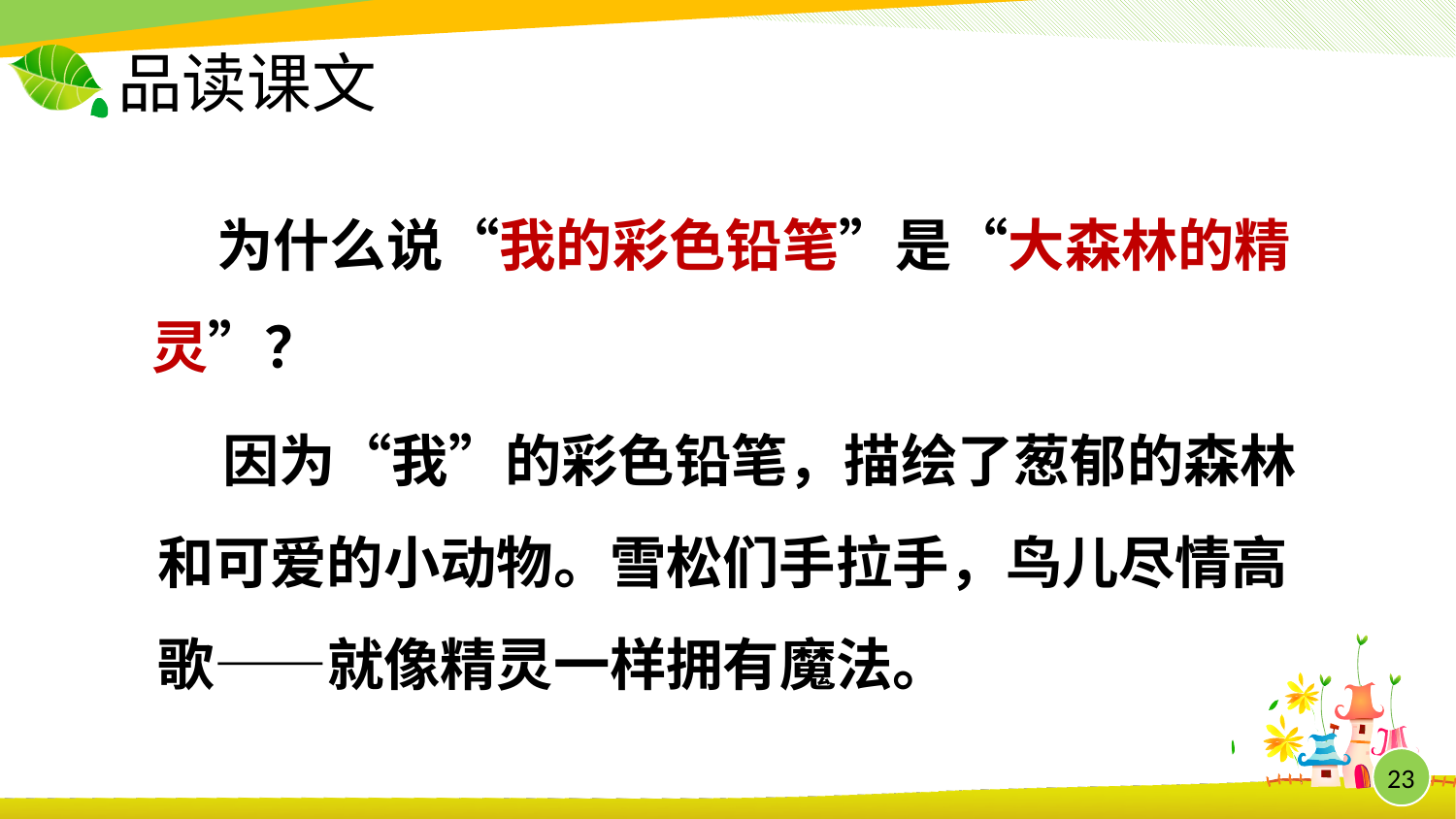

# 品读课文
    为什么说“我的彩色铅笔”是“大森林的精灵”？
    因为“我”的彩色铅笔，描绘了葱郁的森林和可爱的小动物。雪松们手拉手，鸟儿尽情高歌——就像精灵一样拥有魔法。